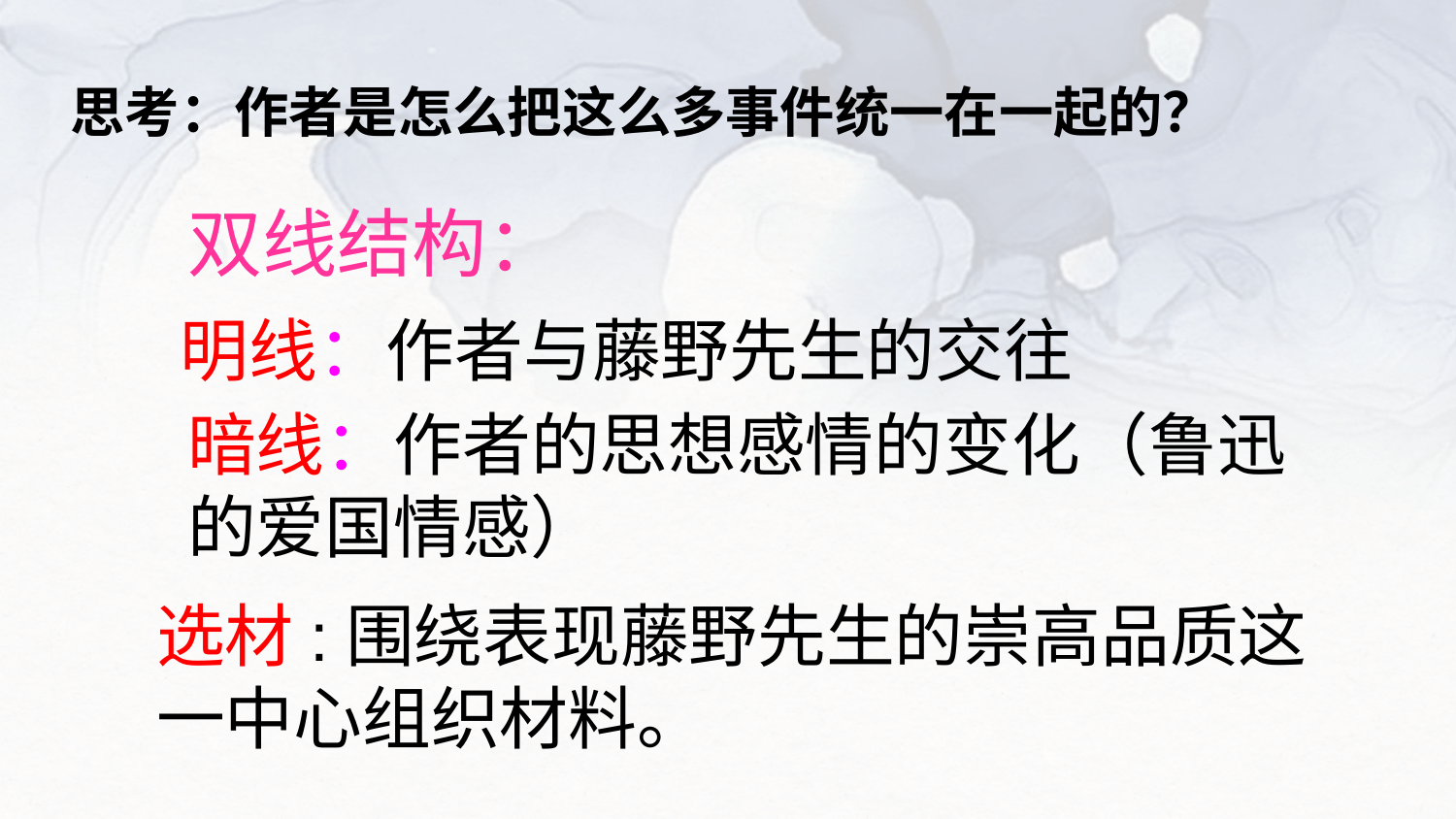

思考：作者是怎么把这么多事件统一在一起的？
双线结构：
明线：作者与藤野先生的交往
暗线：作者的思想感情的变化（鲁迅的爱国情感）
选材:围绕表现藤野先生的崇高品质这一中心组织材料。